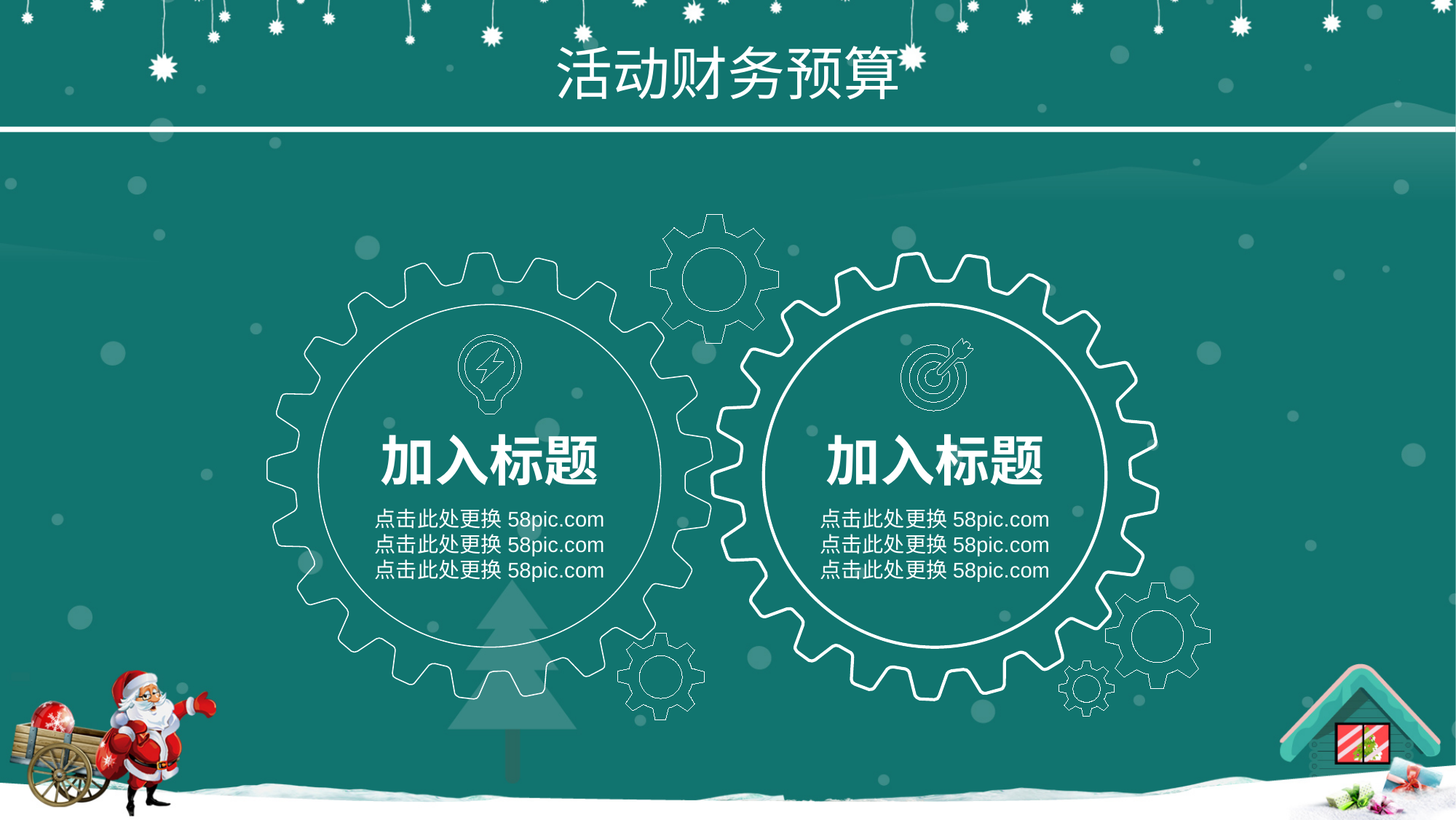

活动财务预算

加入标题
加入标题
点击此处更换58pic.com
点击此处更换58pic.com
点击此处更换58pic.com
点击此处更换58pic.com
点击此处更换58pic.com
点击此处更换58pic.com